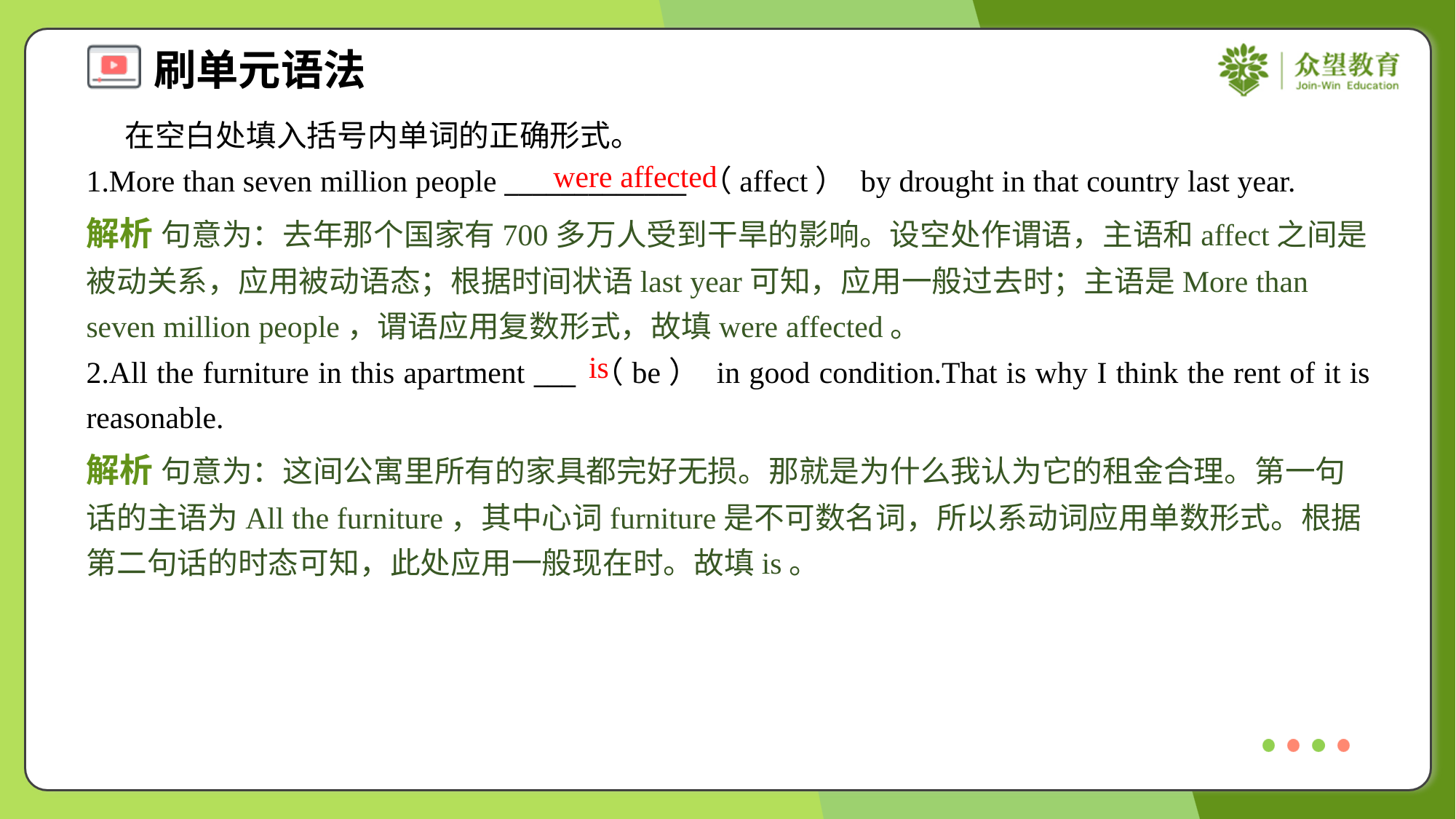

在空白处填入括号内单词的正确形式。
1.More than seven million people _____________ （affect） by drought in that country last year.
were affected
解析 句意为：去年那个国家有700多万人受到干旱的影响。设空处作谓语，主语和affect之间是被动关系，应用被动语态；根据时间状语last year可知，应用一般过去时；主语是More than seven million people，谓语应用复数形式，故填were affected。
is
2.All the furniture in this apartment ___ （be） in good condition.That is why I think the rent of it is reasonable.
解析 句意为：这间公寓里所有的家具都完好无损。那就是为什么我认为它的租金合理。第一句话的主语为All the furniture，其中心词furniture是不可数名词，所以系动词应用单数形式。根据第二句话的时态可知，此处应用一般现在时。故填is。